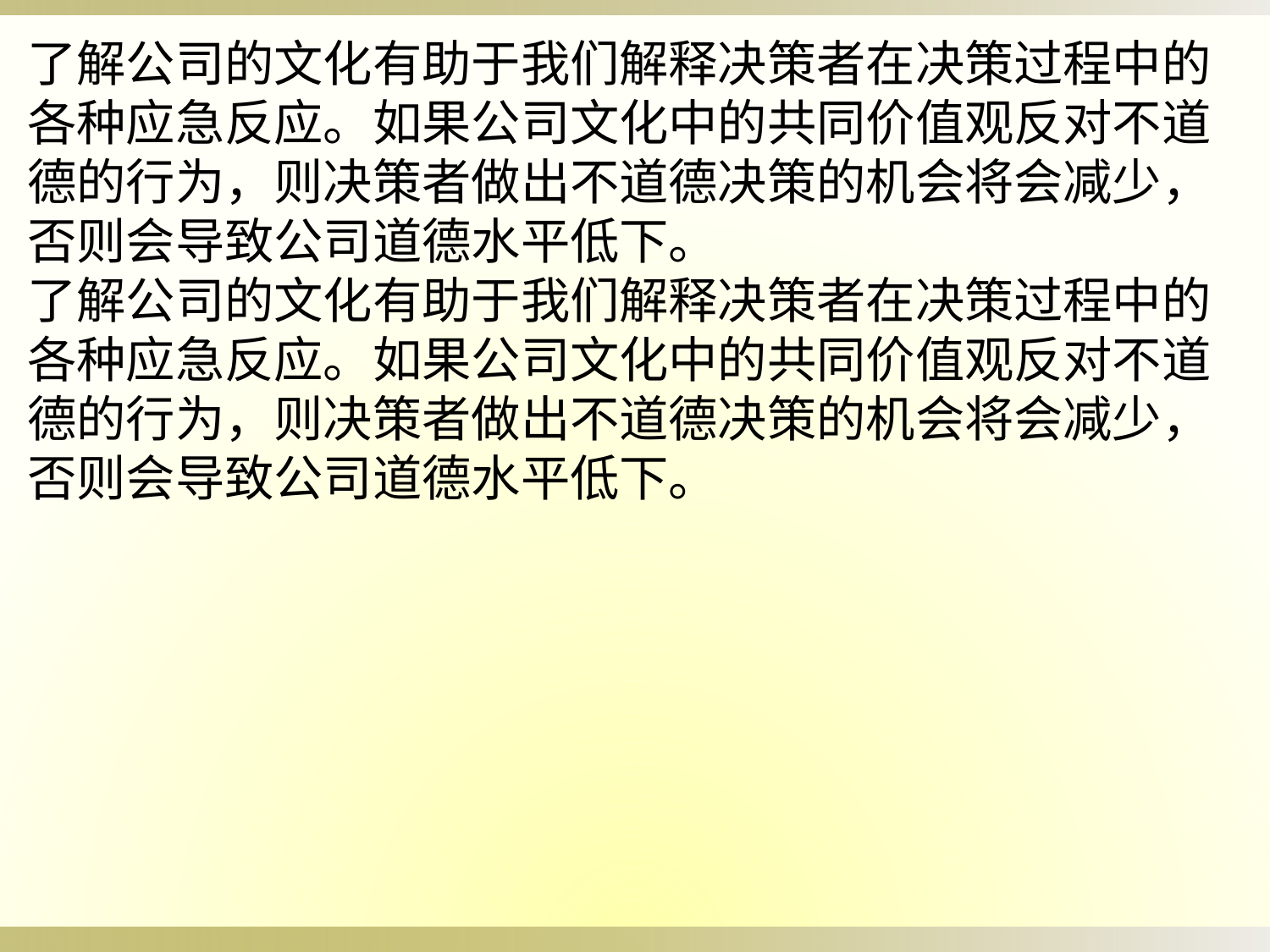

了解公司的文化有助于我们解释决策者在决策过程中的各种应急反应。如果公司文化中的共同价值观反对不道德的行为，则决策者做出不道德决策的机会将会减少，否则会导致公司道德水平低下。
了解公司的文化有助于我们解释决策者在决策过程中的各种应急反应。如果公司文化中的共同价值观反对不道德的行为，则决策者做出不道德决策的机会将会减少，否则会导致公司道德水平低下。